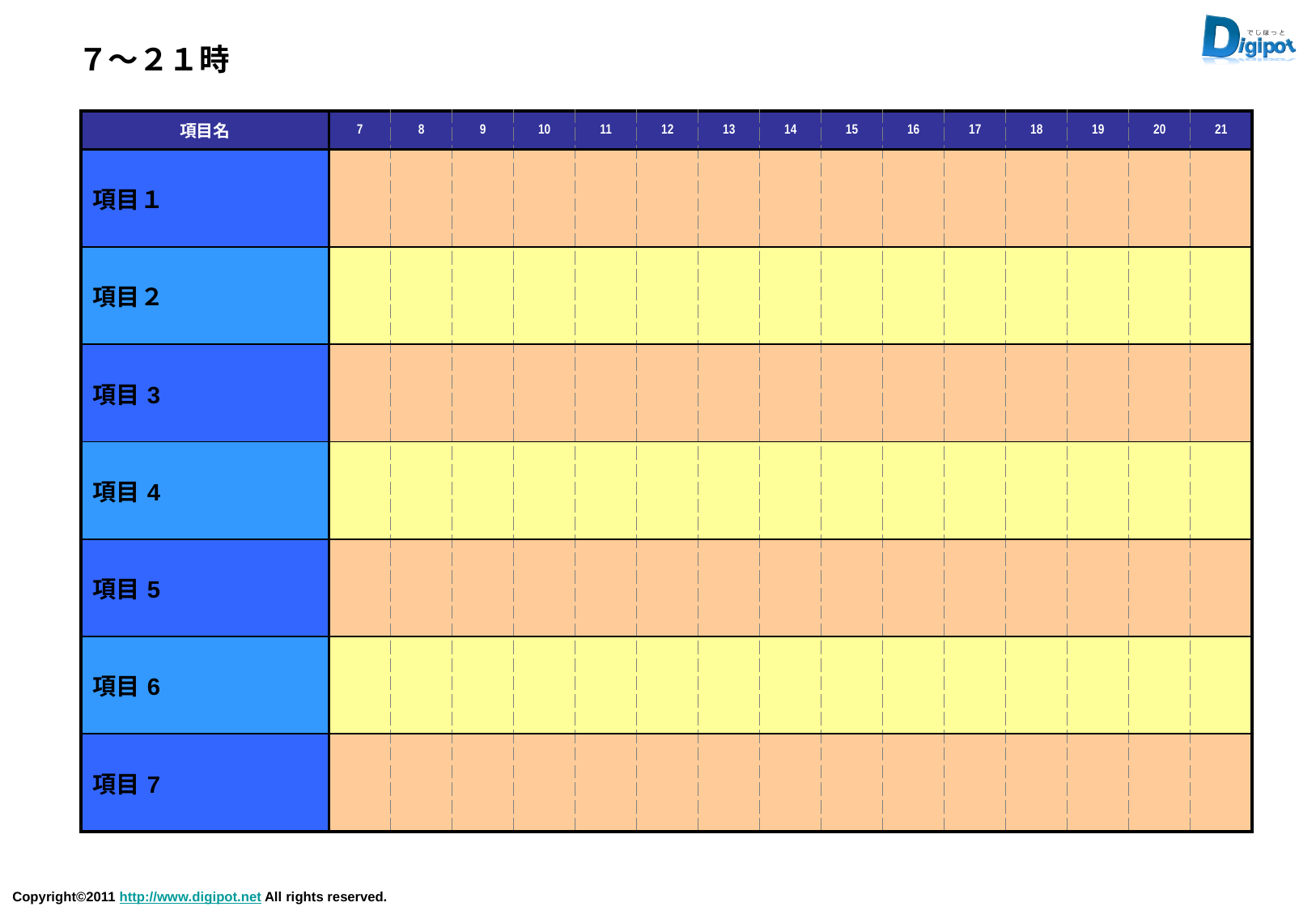

７～２１時
| 項目名 | 7 | 8 | 9 | 10 | 11 | 12 | 13 | 14 | 15 | 16 | 17 | 18 | 19 | 20 | 21 |
| --- | --- | --- | --- | --- | --- | --- | --- | --- | --- | --- | --- | --- | --- | --- | --- |
| 項目１ |  |  |  |  |  |  |  |  |  |  |  |  |  |  |  |
| 項目２ |  |  |  |  |  |  |  |  |  |  |  |  |  |  |  |
| 項目3 |  |  |  |  |  |  |  |  |  |  |  |  |  |  |  |
| 項目4 |  |  |  |  |  |  |  |  |  |  |  |  |  |  |  |
| 項目5 |  |  |  |  |  |  |  |  |  |  |  |  |  |  |  |
| 項目6 |  |  |  |  |  |  |  |  |  |  |  |  |  |  |  |
| 項目7 |  |  |  |  |  |  |  |  |  |  |  |  |  |  |  |